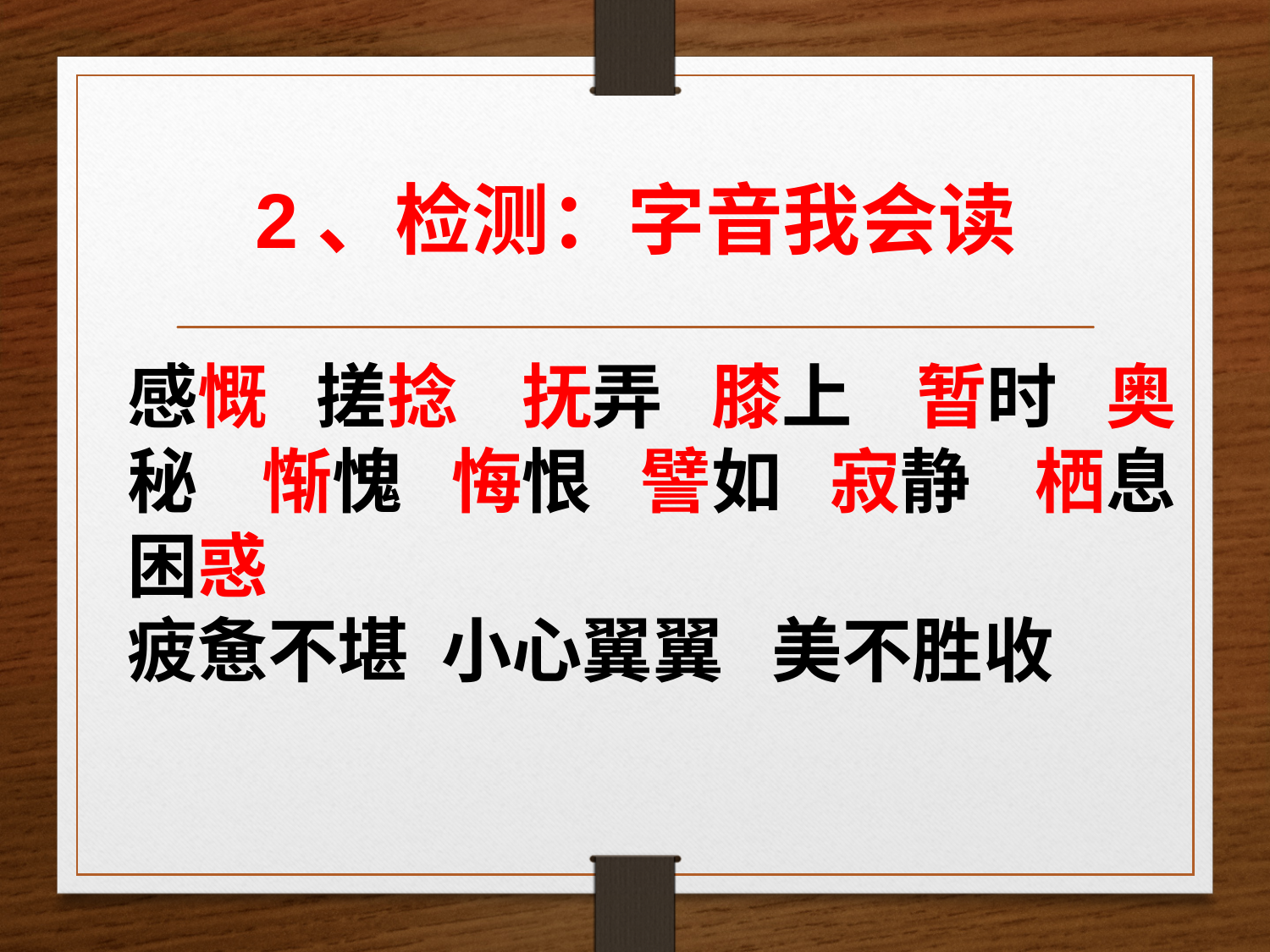

# 2、检测：字音我会读
感慨   搓捻    抚弄   膝上    暂时   奥秘    惭愧   悔恨   譬如   寂静    栖息   困惑
疲惫不堪  小心翼翼   美不胜收